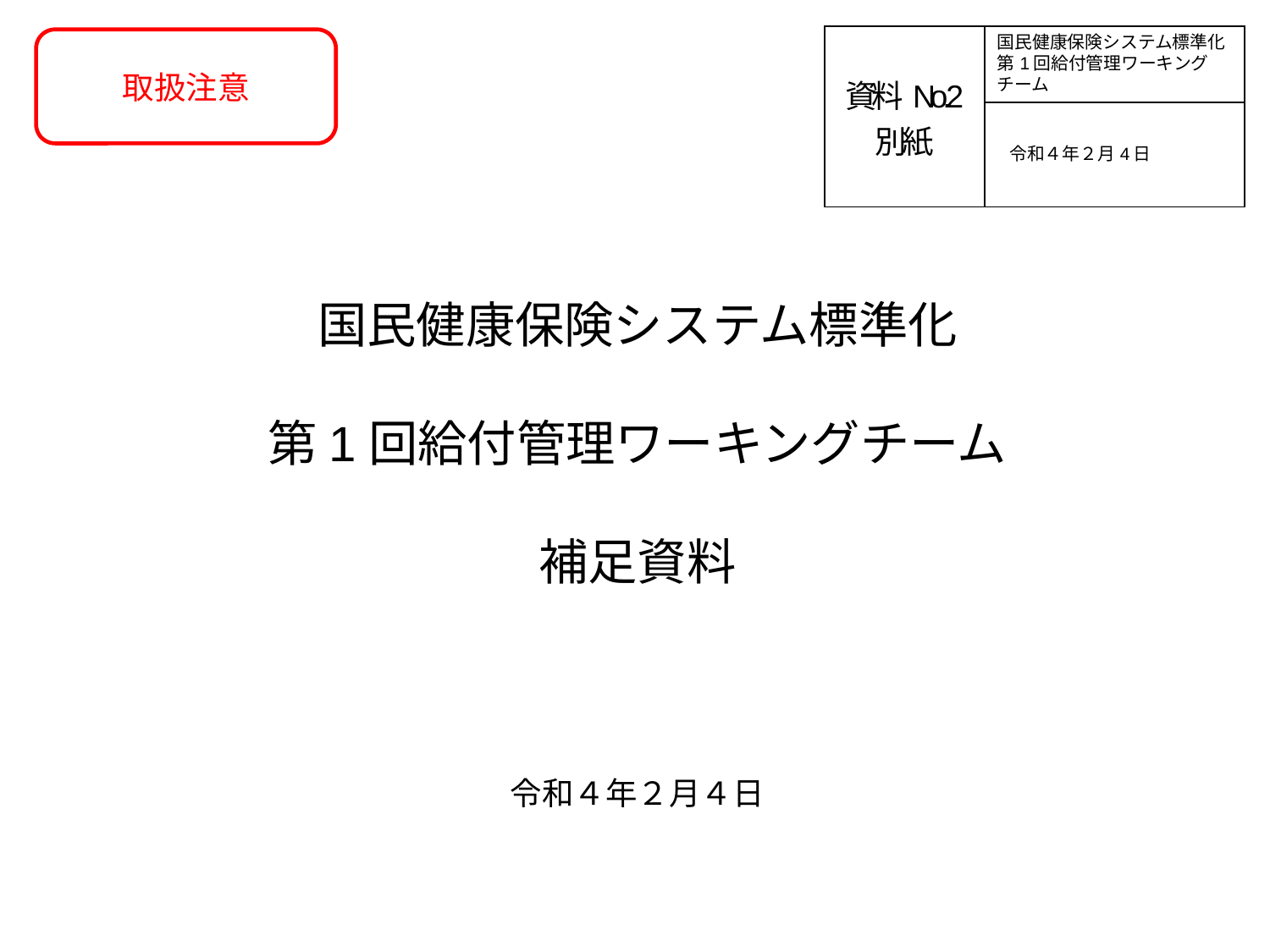

| 資料No.2 別紙 | 国民健康保険システム標準化 第1回給付管理ワーキングチーム |
| --- | --- |
|  | 令和４年２月4日 |
取扱注意
国民健康保険システム標準化

第1回給付管理ワーキングチーム

補足資料
令和４年２月４日